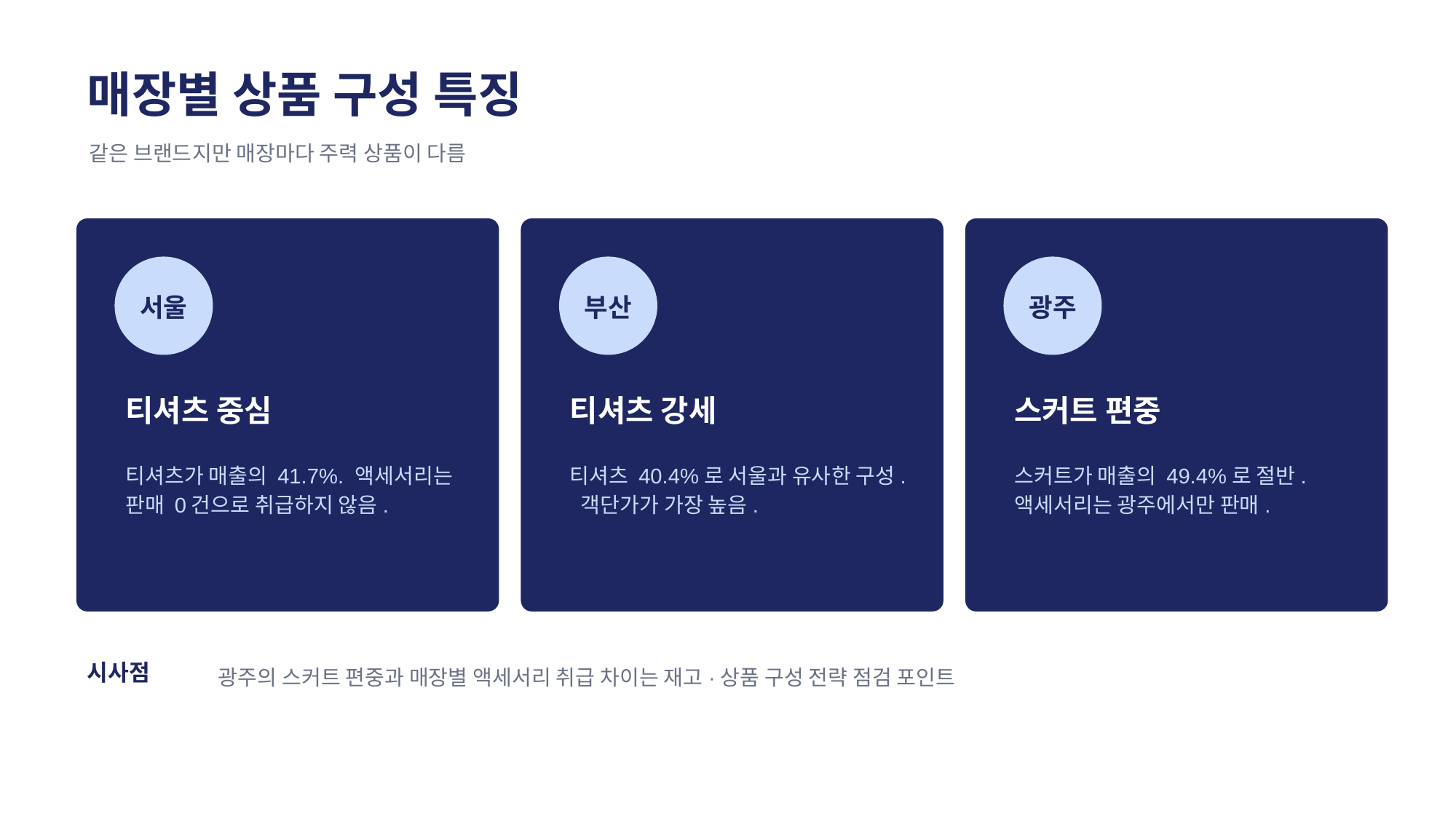

매장별 상품 구성 특징
같은 브랜드지만 매장마다 주력 상품이 다름

서울
부산
광주
티셔츠 중심
티셔츠 강세
스커트 편중
티셔츠가 매출의 41.7%. 액세서리는 판매 0건으로 취급하지 않음.
티셔츠 40.4%로 서울과 유사한 구성. 객단가가 가장 높음.
스커트가 매출의 49.4%로 절반. 액세서리는 광주에서만 판매.
시사점
광주의 스커트 편중과 매장별 액세서리 취급 차이는 재고·상품 구성 전략 점검 포인트